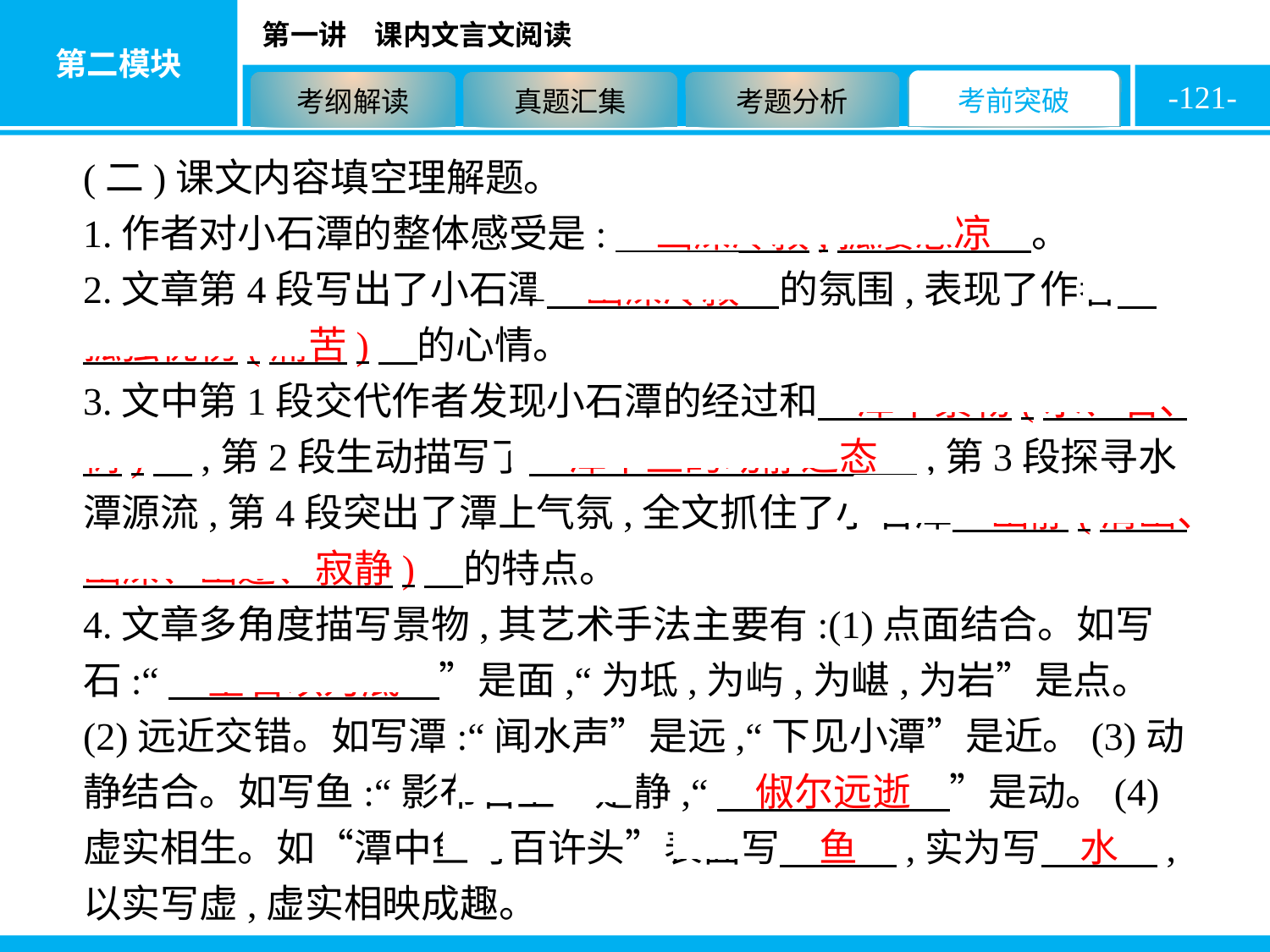

-121-
(二)课文内容填空理解题。
1.作者对小石潭的整体感受是:　幽深冷寂,孤凄悲凉　。
2.文章第4段写出了小石潭　幽深冷寂　的氛围,表现了作者　孤独忧伤(痛苦)　的心情。
3.文中第1段交代作者发现小石潭的经过和　潭中景物(水、石、树)　,第2段生动描写了　潭中鱼的动静之态　,第3段探寻水潭源流,第4段突出了潭上气氛,全文抓住了小石潭　幽静(清幽、幽深、幽邃、寂静)　的特点。
4.文章多角度描写景物,其艺术手法主要有:(1)点面结合。如写石:“　全石以为底　”是面,“为坻,为屿,为嵁,为岩”是点。(2)远近交错。如写潭:“闻水声”是远,“下见小潭”是近。(3)动静结合。如写鱼:“影布石上”是静,“　俶尔远逝　”是动。(4)虚实相生。如“潭中鱼可百许头”表面写　鱼　,实为写　水　,以实写虚,虚实相映成趣。